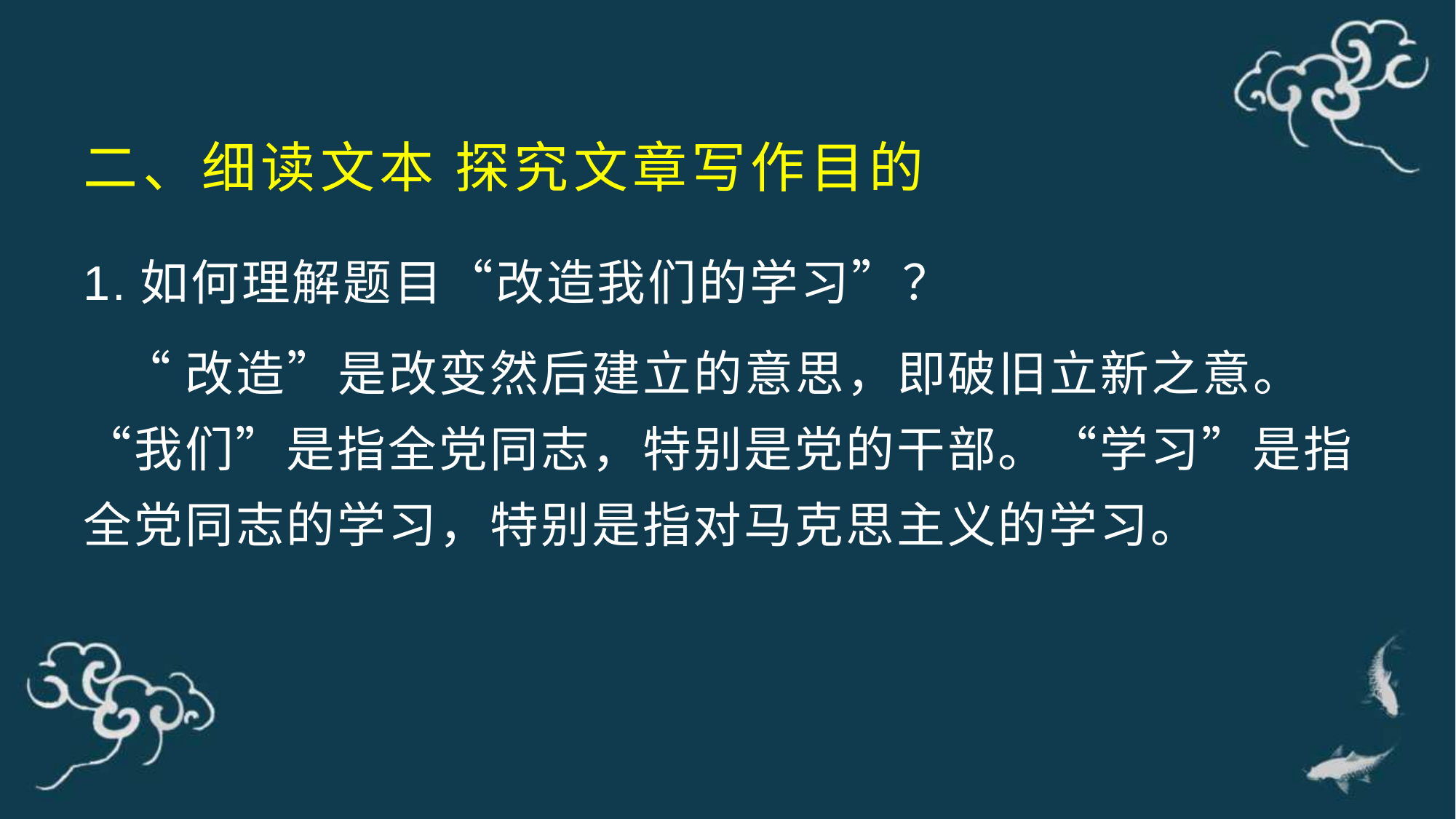

# 二、细读文本 探究文章写作目的
1.如何理解题目“改造我们的学习”？
   “改造”是改变然后建立的意思，即破旧立新之意。  “我们”是指全党同志，特别是党的干部。“学习”是指全党同志的学习，特别是指对马克思主义的学习。